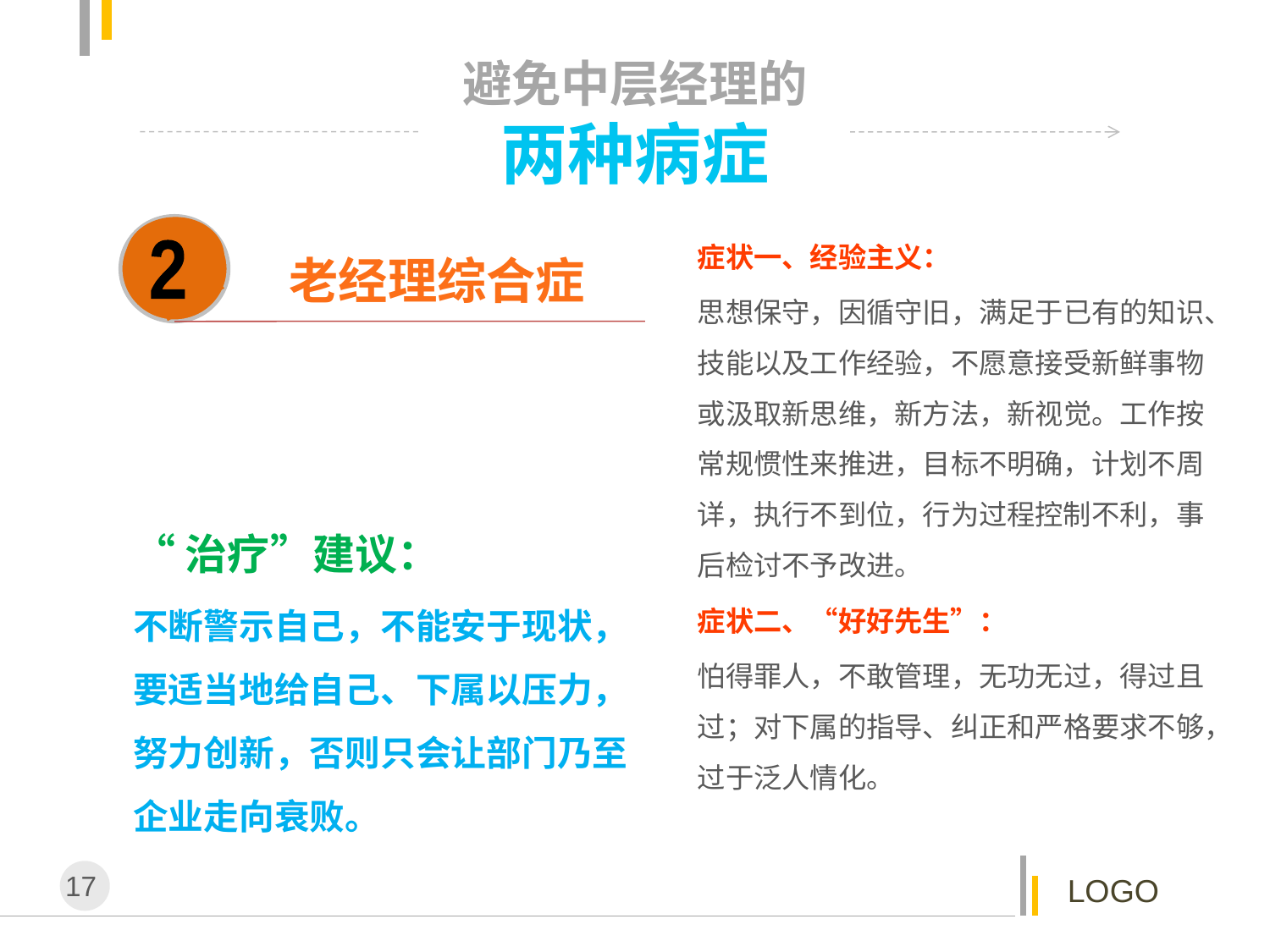

避免中层经理的
两种病症

2
症状一、经验主义：
思想保守，因循守旧，满足于已有的知识、技能以及工作经验，不愿意接受新鲜事物或汲取新思维，新方法，新视觉。工作按常规惯性来推进，目标不明确，计划不周详，执行不到位，行为过程控制不利，事后检讨不予改进。
症状二、“好好先生”：
怕得罪人，不敢管理，无功无过，得过且过；对下属的指导、纠正和严格要求不够，过于泛人情化。
老经理综合症
“治疗”建议：
不断警示自己，不能安于现状，要适当地给自己、下属以压力，努力创新，否则只会让部门乃至企业走向衰败。